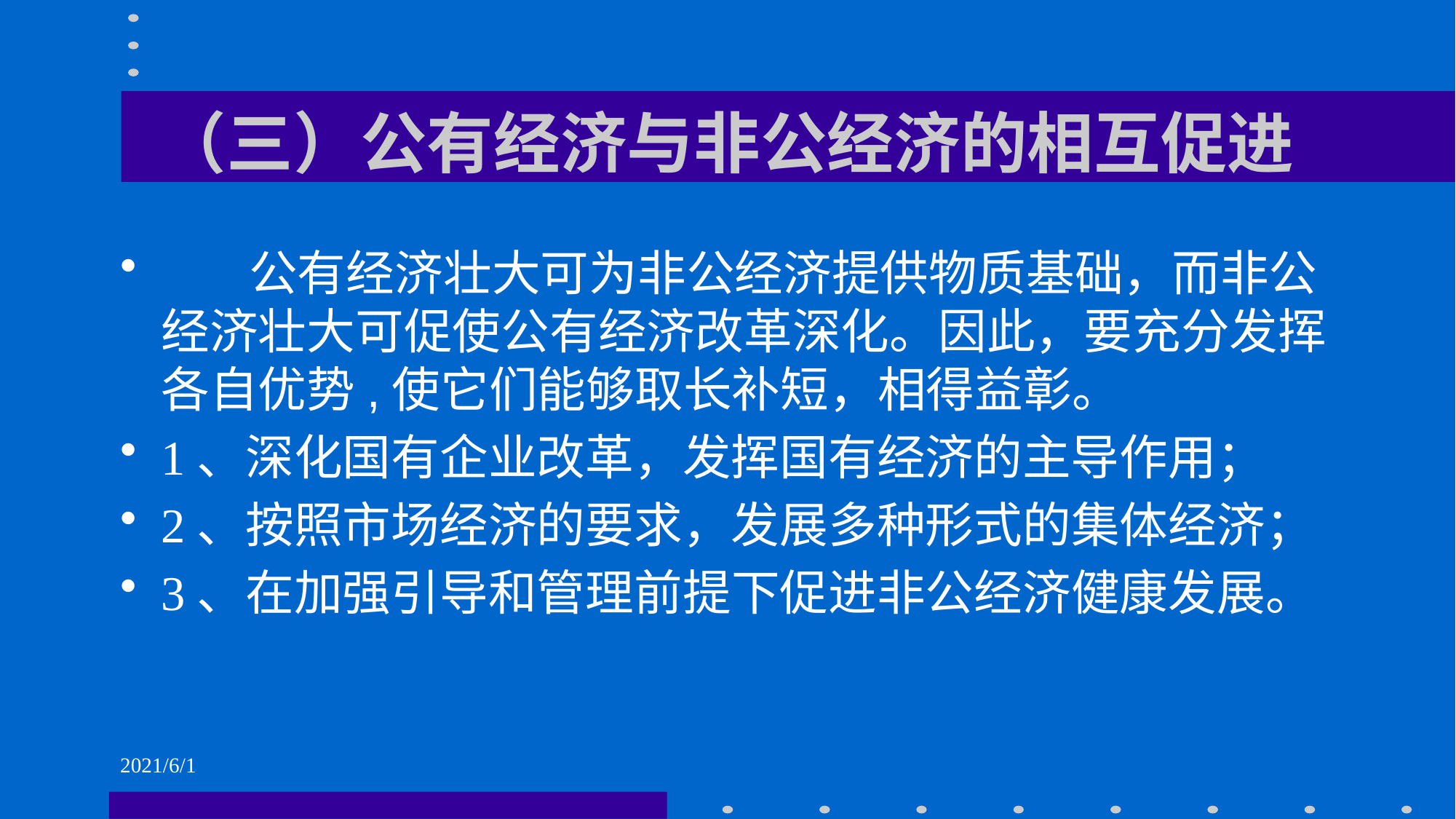

# （三）公有经济与非公经济的相互促进
       公有经济壮大可为非公经济提供物质基础，而非公经济壮大可促使公有经济改革深化。因此，要充分发挥各自优势,使它们能够取长补短，相得益彰。
1、深化国有企业改革，发挥国有经济的主导作用；
2、按照市场经济的要求，发展多种形式的集体经济；
3、在加强引导和管理前提下促进非公经济健康发展。
2021/6/1